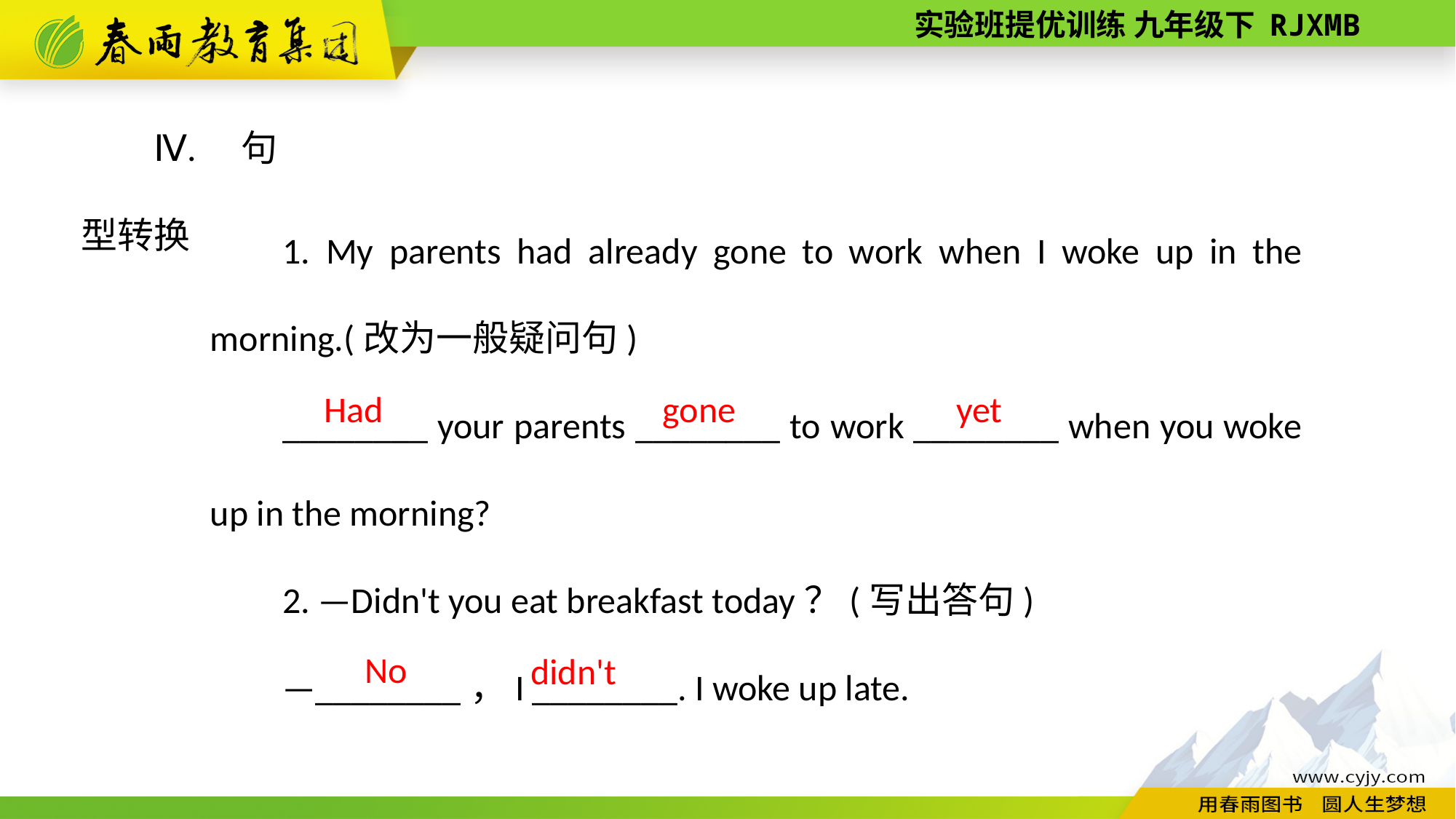

Ⅳ. 句型转换
1. My parents had already gone to work when I woke up in the morning.(改为一般疑问句)
________ your parents ________ to work ________ when you woke up in the morning?
2. —Didn't you eat breakfast today？(写出答句)
—________，I ________. I woke up late.
Had
gone
yet
No
didn't